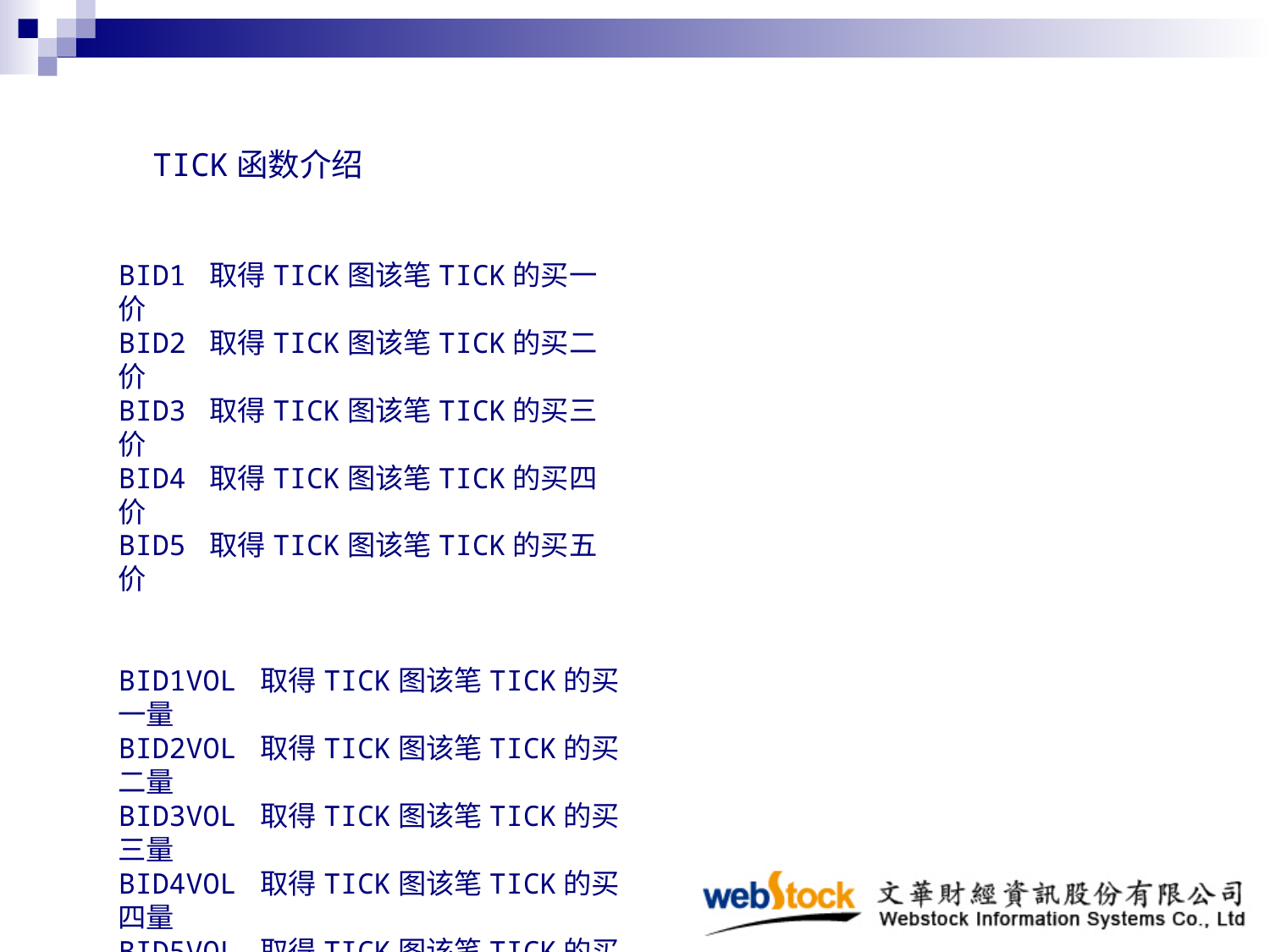

TICK函数介绍
BID1 取得TICK图该笔TICK的买一价
BID2 取得TICK图该笔TICK的买二价
BID3 取得TICK图该笔TICK的买三价
BID4 取得TICK图该笔TICK的买四价
BID5 取得TICK图该笔TICK的买五价

BID1VOL 取得TICK图该笔TICK的买一量
BID2VOL 取得TICK图该笔TICK的买二量
BID3VOL 取得TICK图该笔TICK的买三量
BID4VOL 取得TICK图该笔TICK的买四量
BID5VOL 取得TICK图该笔TICK的买五量